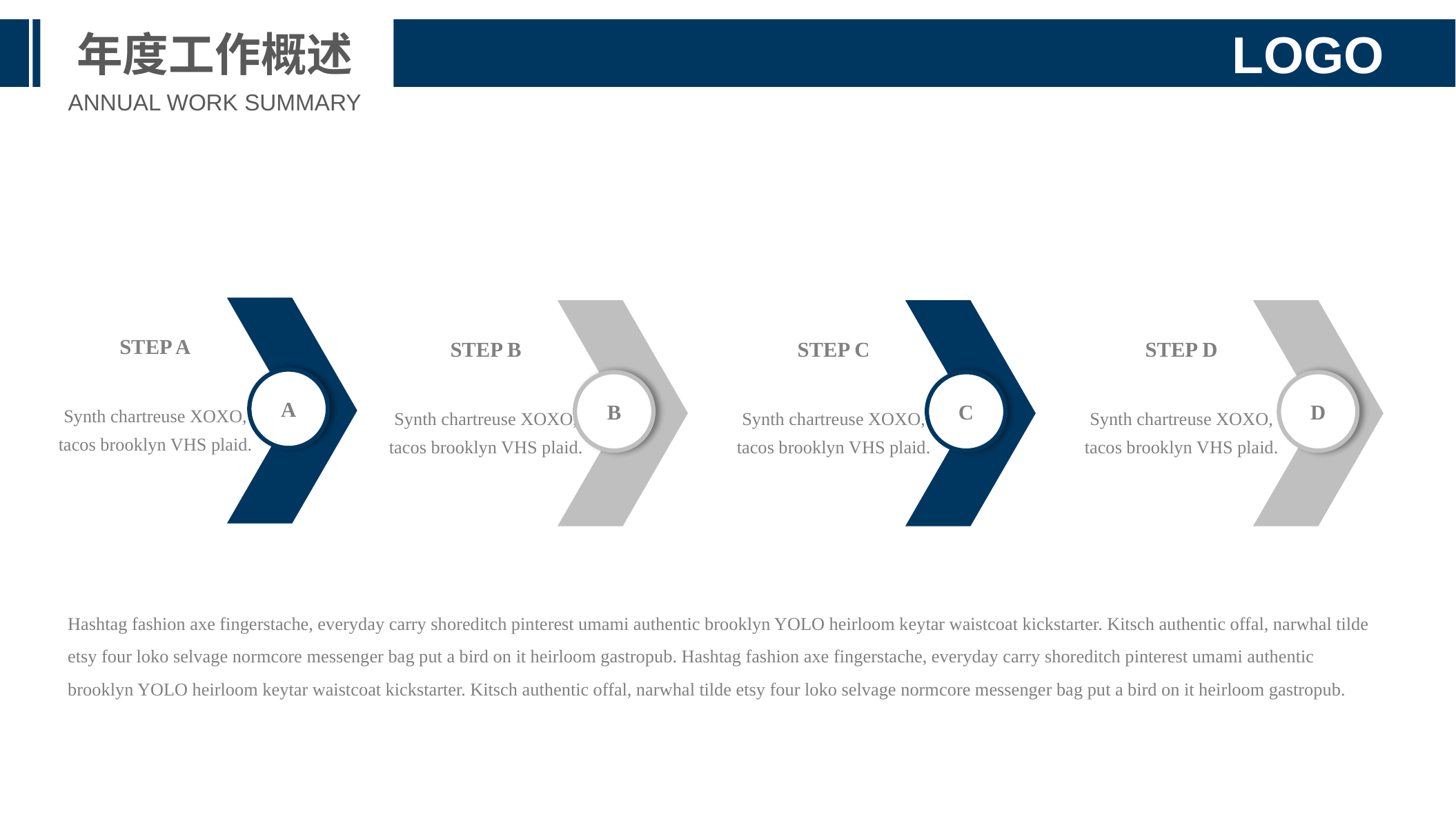

年度工作概述
LOGO
ANNUAL WORK SUMMARY

A

B

C

D
STEP A
Synth chartreuse XOXO, tacos brooklyn VHS plaid.
STEP B
Synth chartreuse XOXO, tacos brooklyn VHS plaid.
STEP C
Synth chartreuse XOXO, tacos brooklyn VHS plaid.
STEP D
Synth chartreuse XOXO, tacos brooklyn VHS plaid.
Hashtag fashion axe fingerstache, everyday carry shoreditch pinterest umami authentic brooklyn YOLO heirloom keytar waistcoat kickstarter. Kitsch authentic offal, narwhal tilde etsy four loko selvage normcore messenger bag put a bird on it heirloom gastropub. Hashtag fashion axe fingerstache, everyday carry shoreditch pinterest umami authentic brooklyn YOLO heirloom keytar waistcoat kickstarter. Kitsch authentic offal, narwhal tilde etsy four loko selvage normcore messenger bag put a bird on it heirloom gastropub.